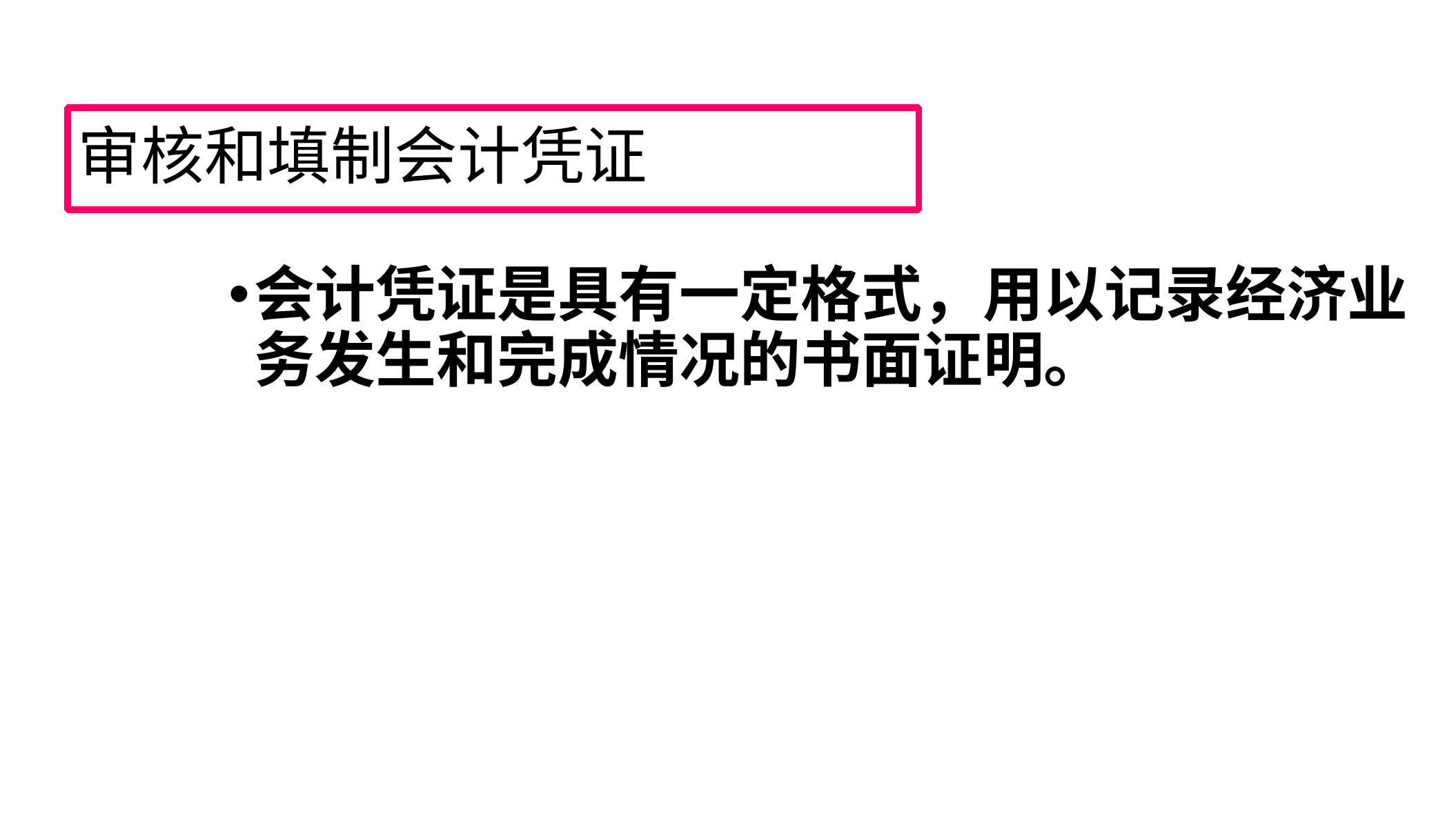

审核和填制会计凭证
会计凭证是具有一定格式，用以记录经济业务发生和完成情况的书面证明。